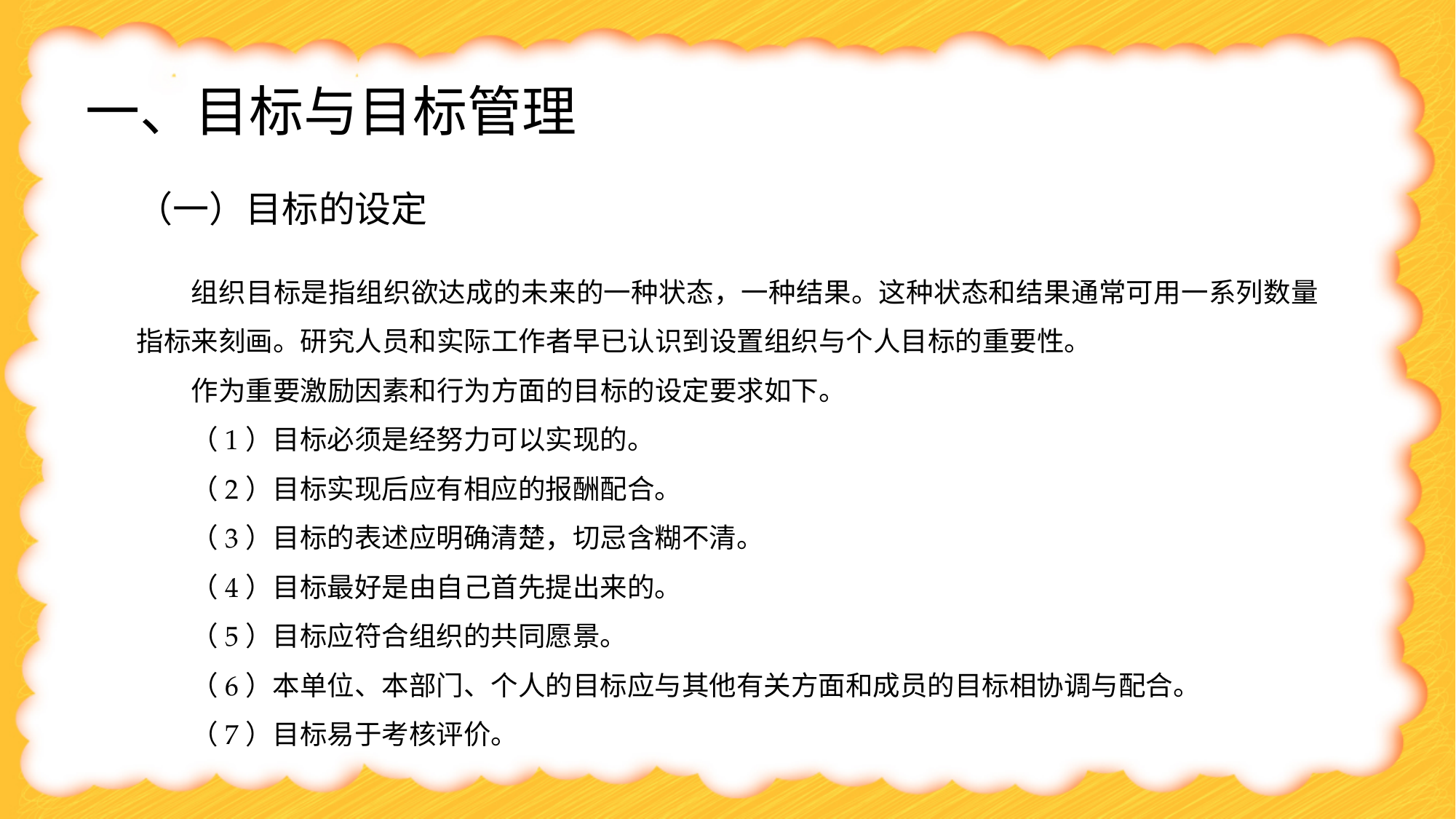

一、目标与目标管理
（一）目标的设定
组织目标是指组织欲达成的未来的一种状态，一种结果。这种状态和结果通常可用一系列数量指标来刻画。研究人员和实际工作者早已认识到设置组织与个人目标的重要性。
作为重要激励因素和行为方面的目标的设定要求如下。
（1）目标必须是经努力可以实现的。
（2）目标实现后应有相应的报酬配合。
（3）目标的表述应明确清楚，切忌含糊不清。
（4）目标最好是由自己首先提出来的。
（5）目标应符合组织的共同愿景。
（6）本单位、本部门、个人的目标应与其他有关方面和成员的目标相协调与配合。
（7）目标易于考核评价。